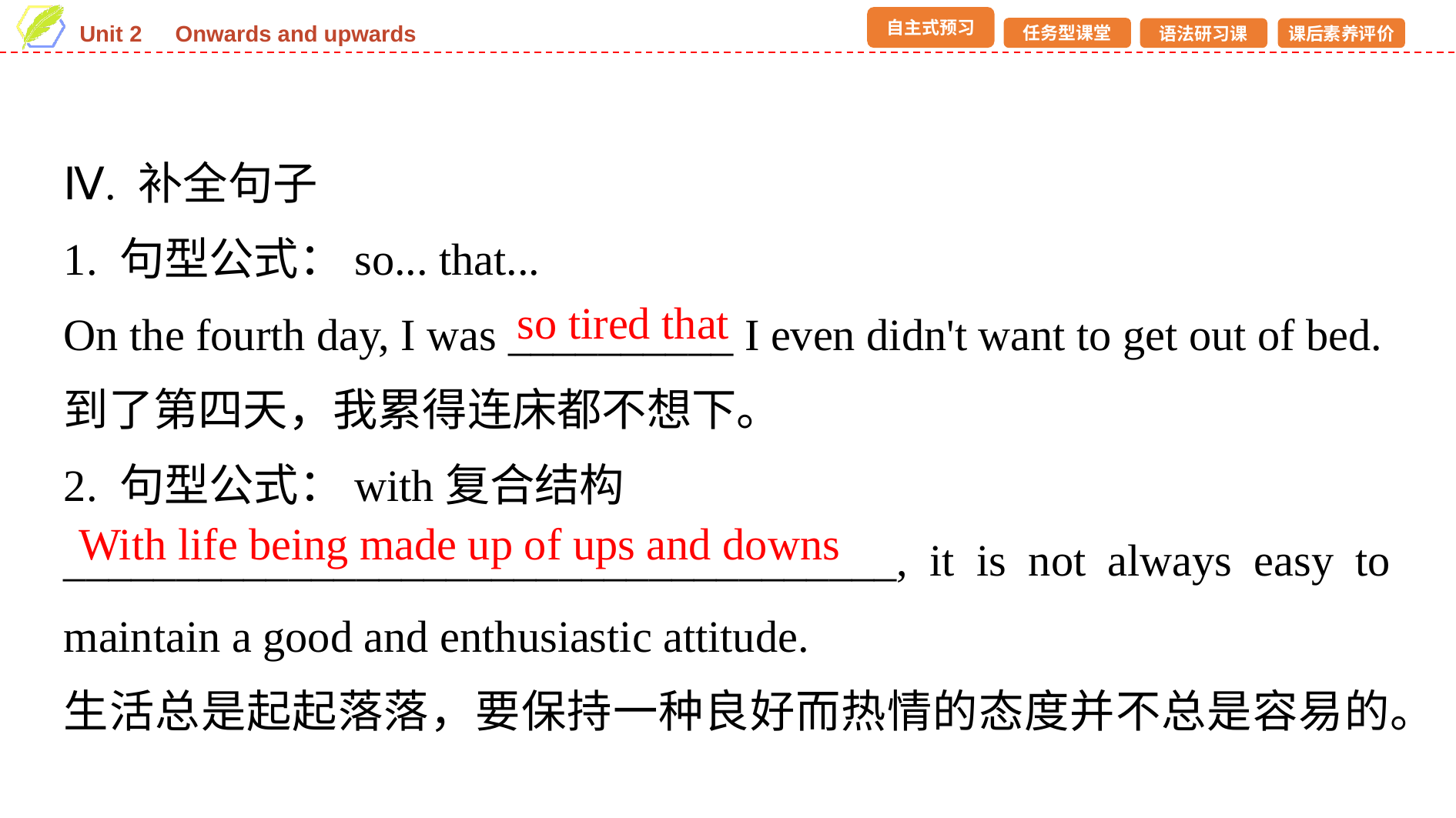

Ⅳ. 补全句子
1. 句型公式：so... that...
On the fourth day, I was __________ I even didn't want to get out of bed.
到了第四天，我累得连床都不想下。
2. 句型公式：with复合结构
_____________________________________, it is not always easy to maintain a good and enthusiastic attitude.
生活总是起起落落，要保持一种良好而热情的态度并不总是容易的。
so tired that
With life being made up of ups and downs